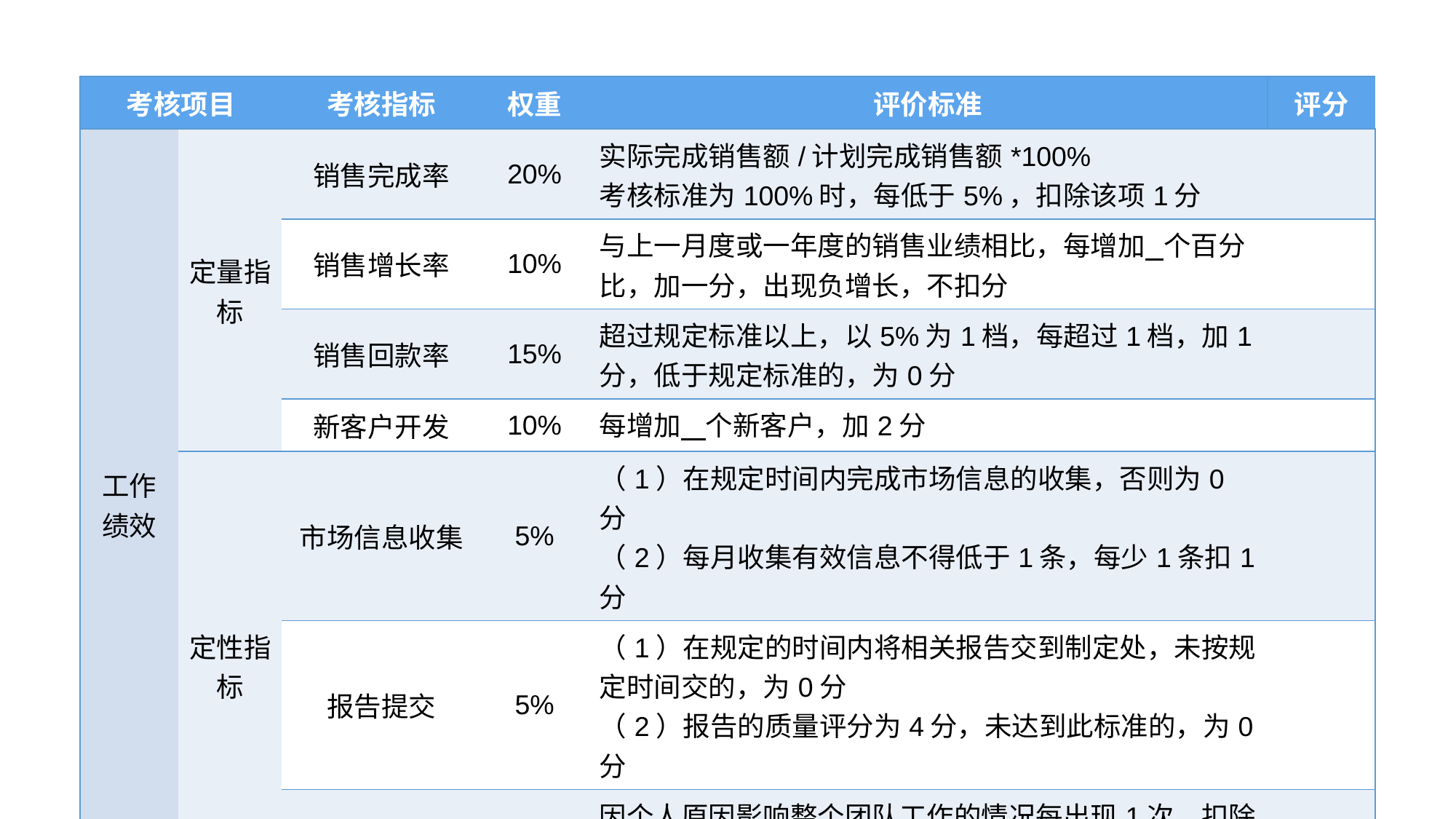

| 考核项目 |  | 考核指标 | 权重 | 评价标准 | 评分 |
| --- | --- | --- | --- | --- | --- |
| 工作绩效 | 定量指标 | 销售完成率 | 20% | 实际完成销售额/计划完成销售额\*100% 考核标准为100%时，每低于5%，扣除该项1分 |  |
|  |  | 销售增长率 | 10% | 与上一月度或一年度的销售业绩相比，每增加 个百分比，加一分，出现负增长，不扣分 |  |
|  |  | 销售回款率 | 15% | 超过规定标准以上，以5%为1档，每超过1档，加1分，低于规定标准的，为0分 |  |
|  |  | 新客户开发 | 10% | 每增加 个新客户，加2分 |  |
|  | 定性指标 | 市场信息收集 | 5% | （1）在规定时间内完成市场信息的收集，否则为0分 （2）每月收集有效信息不得低于1条，每少1条扣1分 |  |
|  |  | 报告提交 | 5% | （1）在规定的时间内将相关报告交到制定处，未按规定时间交的，为0分 （2）报告的质量评分为4分，未达到此标准的，为0分 |  |
|  |  | 团队协作 | 5% | 因个人原因影响整个团队工作的情况每出现1次，扣除该项5分。 |  |